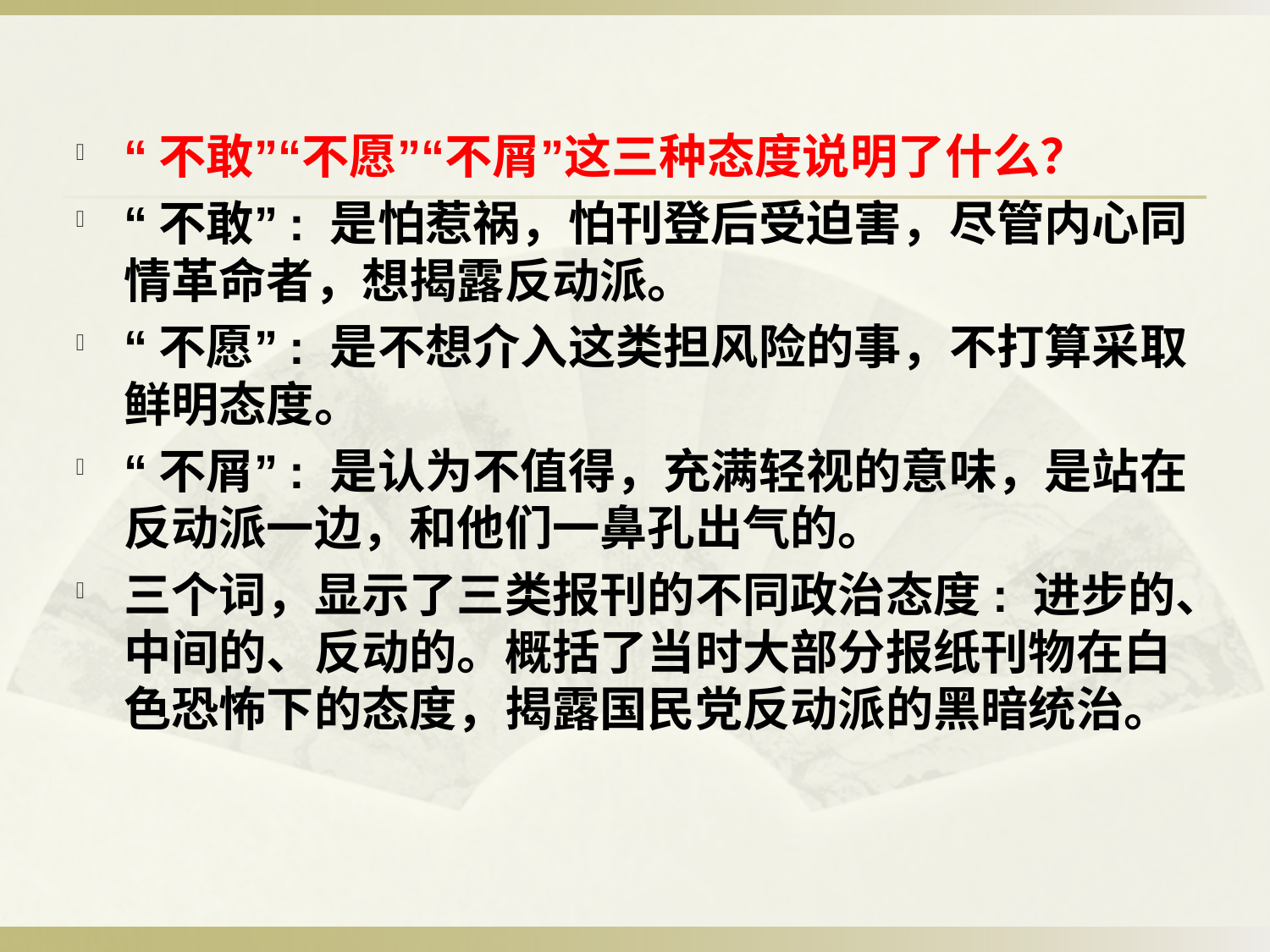

“不敢”“不愿”“不屑”这三种态度说明了什么？
“不敢”: 是怕惹祸，怕刊登后受迫害，尽管内心同情革命者，想揭露反动派。
“不愿”: 是不想介入这类担风险的事，不打算采取鲜明态度。
“不屑”: 是认为不值得，充满轻视的意味，是站在反动派一边，和他们一鼻孔出气的。
三个词，显示了三类报刊的不同政治态度: 进步的、中间的、反动的。概括了当时大部分报纸刊物在白色恐怖下的态度，揭露国民党反动派的黑暗统治。